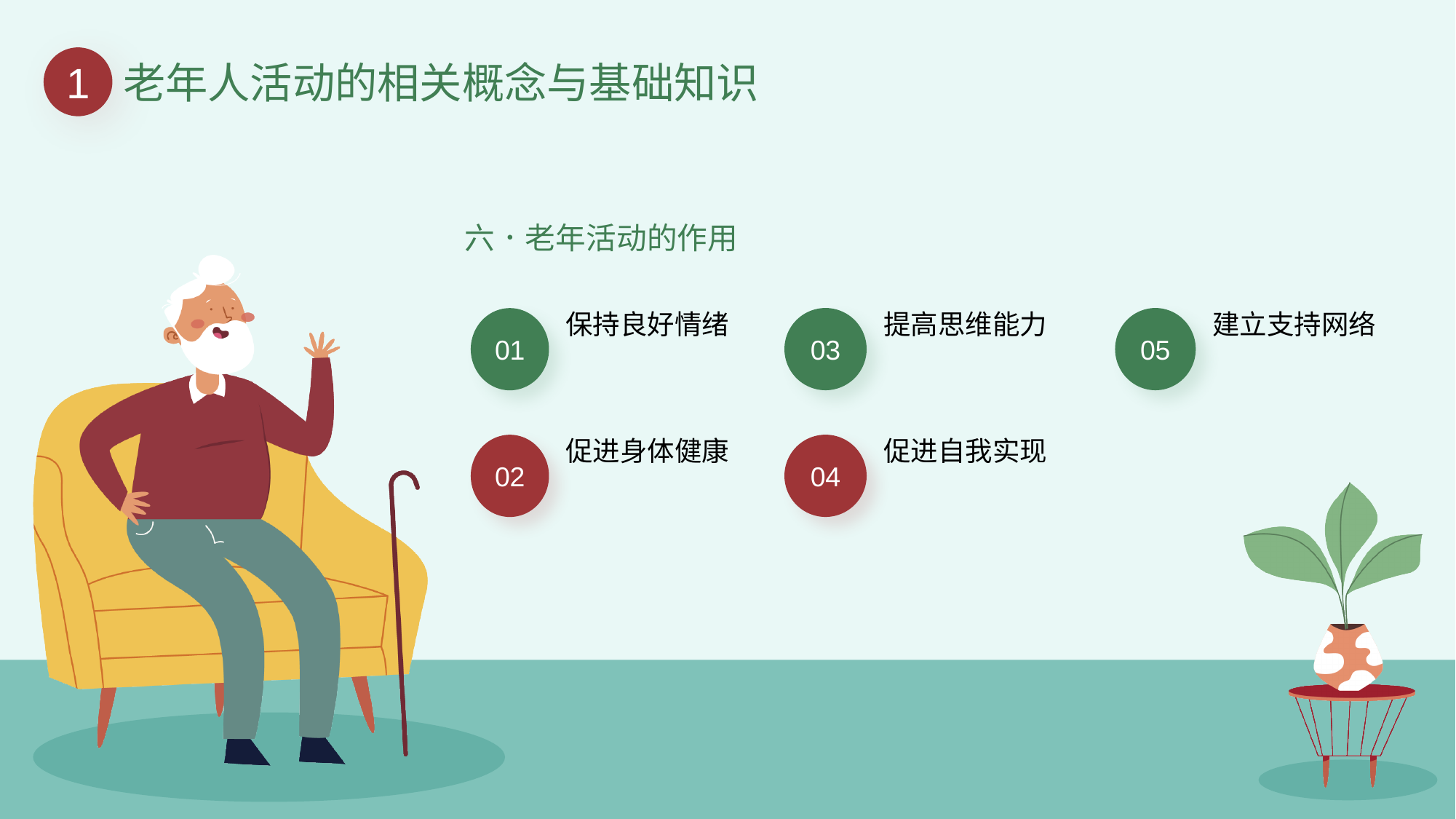

1
老年人活动的相关概念与基础知识

六．老年活动的作用
提高思维能力
03
促进自我实现
04
建立支持网络
05
保持良好情绪
01
促进身体健康
02